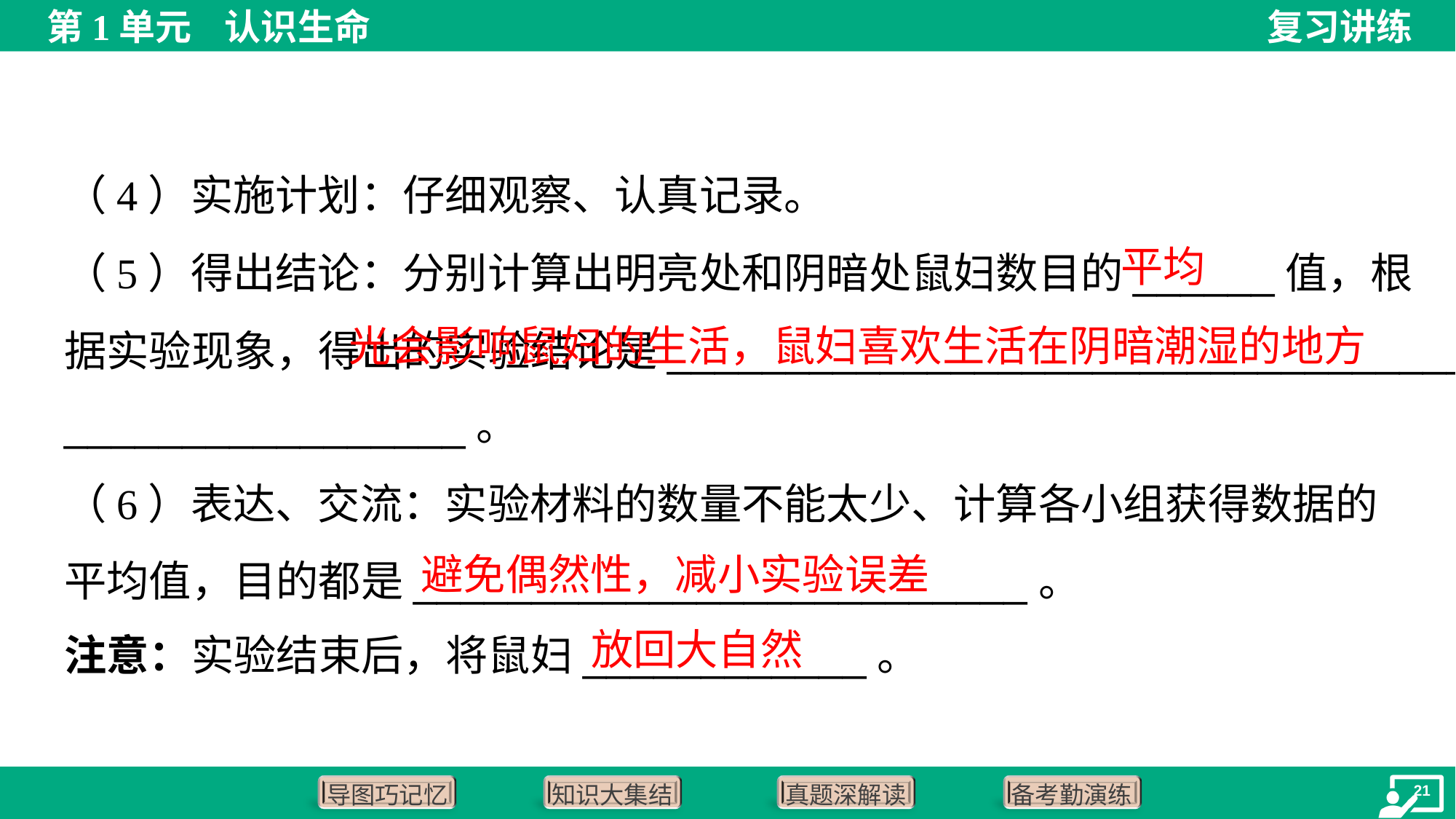

（4）实施计划：仔细观察、认真记录。
平均
（5）得出结论：分别计算出明亮处和阴暗处鼠妇数目的______值，根
据实验现象，得出的实验结论是__________________________________
_________________。
                             光会影响鼠妇的生活，鼠妇喜欢生活在阴暗潮湿的地方
（6）表达、交流：实验材料的数量不能太少、计算各小组获得数据的
平均值，目的都是__________________________。
注意：实验结束后，将鼠妇____________。
避免偶然性，减小实验误差
放回大自然